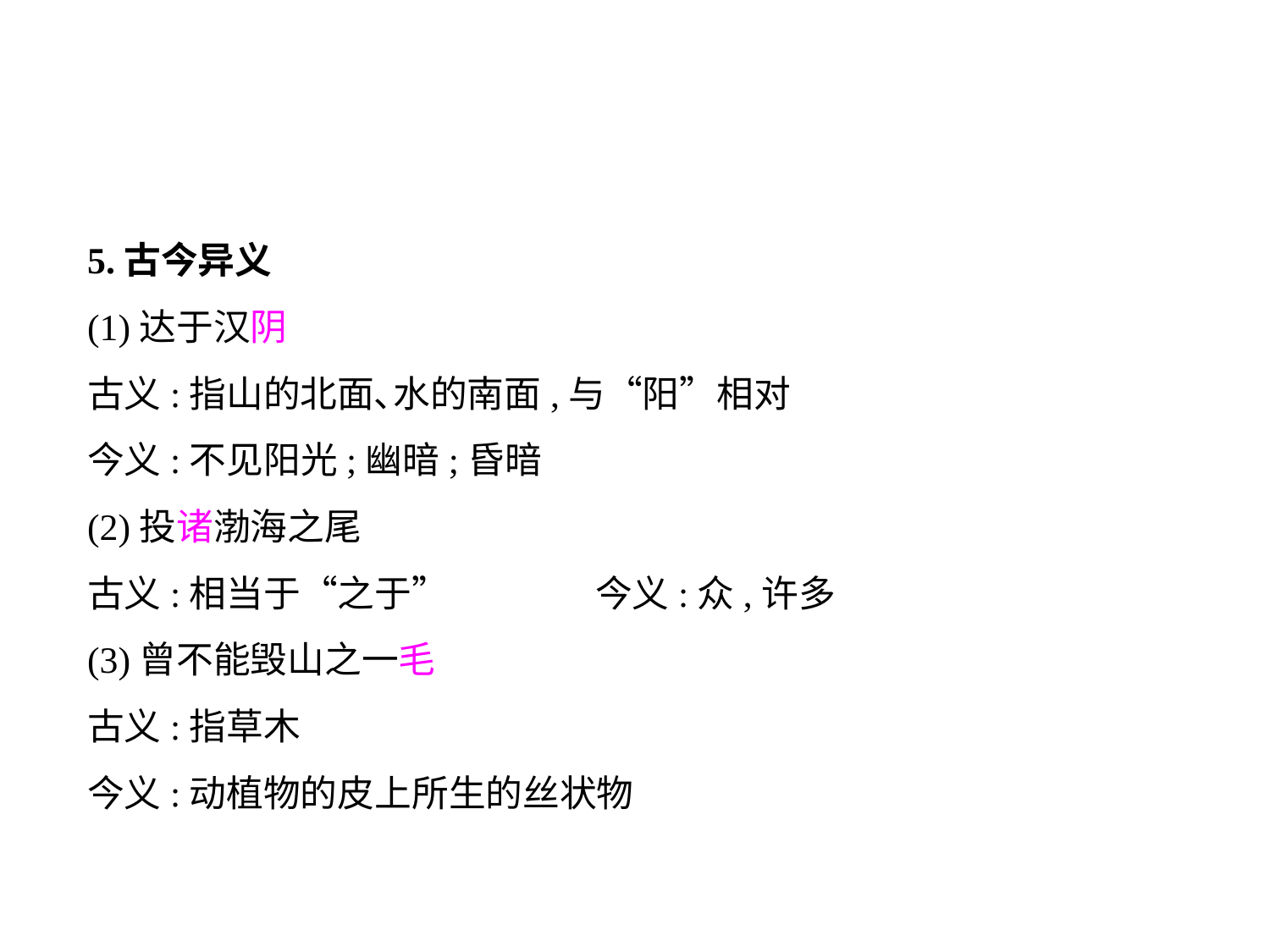

5.古今异义
(1)达于汉阴
古义:指山的北面､水的南面,与“阳”相对
今义:不见阳光;幽暗;昏暗
(2)投诸渤海之尾
古义:相当于“之于”		今义:众,许多
(3)曾不能毁山之一毛
古义:指草木
今义:动植物的皮上所生的丝状物